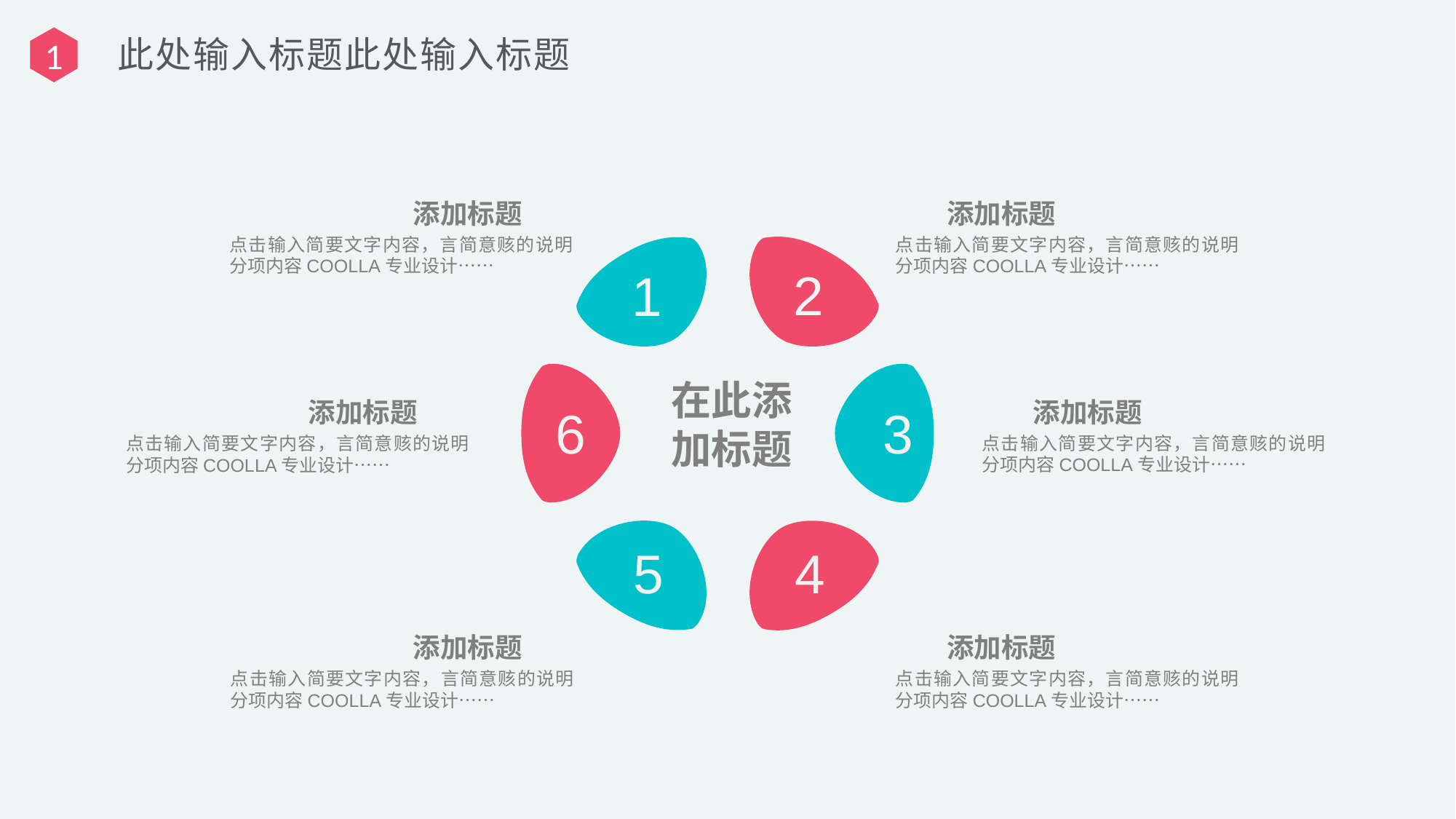

此处输入标题此处输入标题
1
添加标题
添加标题
点击输入简要文字内容，言简意赅的说明分项内容COOLLA专业设计……
点击输入简要文字内容，言简意赅的说明分项内容COOLLA专业设计……

2

1

6

3
在此添加标题
添加标题
添加标题
点击输入简要文字内容，言简意赅的说明分项内容COOLLA专业设计……
点击输入简要文字内容，言简意赅的说明分项内容COOLLA专业设计……

5

4
添加标题
添加标题
点击输入简要文字内容，言简意赅的说明分项内容COOLLA专业设计……
点击输入简要文字内容，言简意赅的说明分项内容COOLLA专业设计……